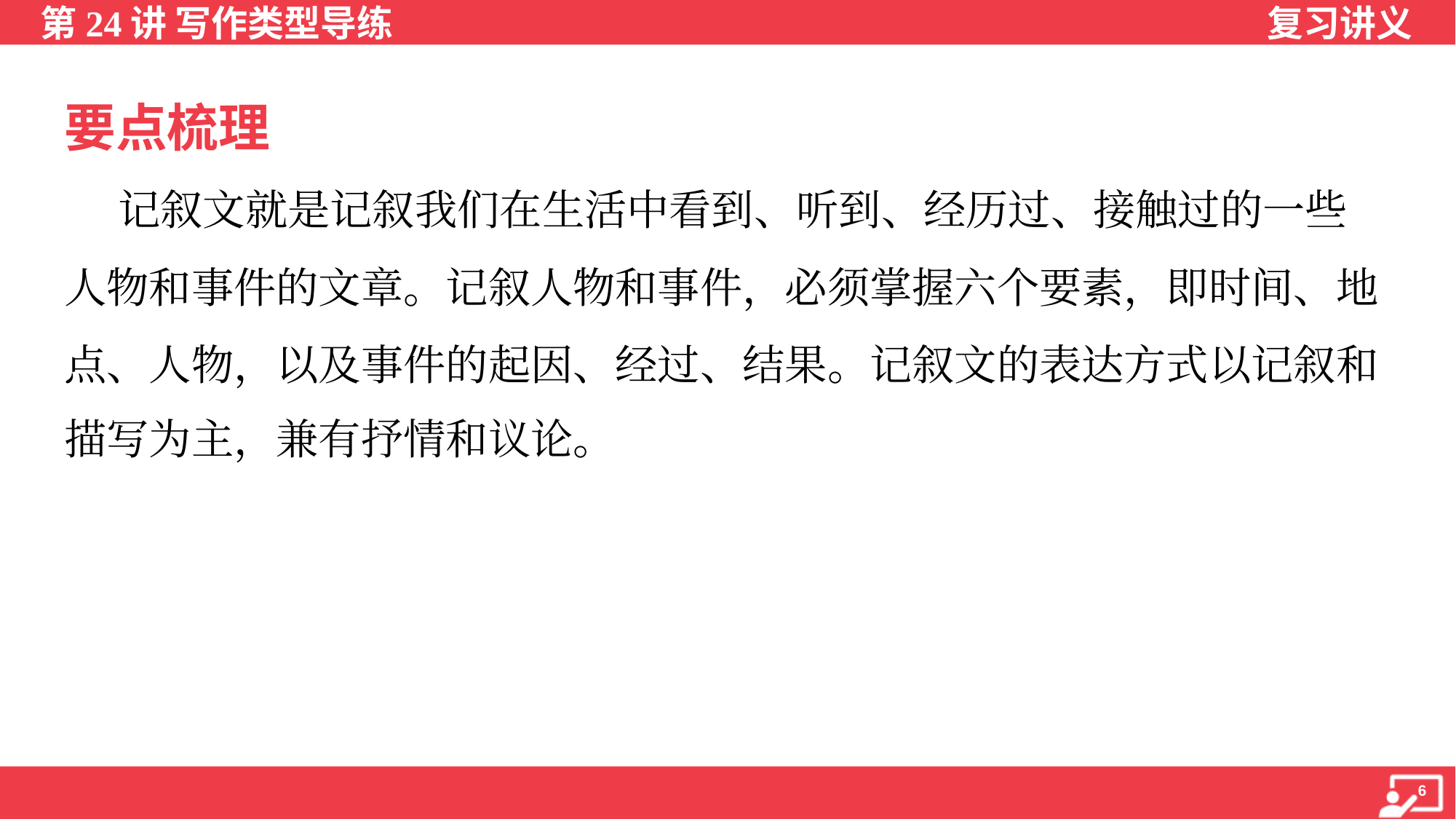

要点梳理
    记叙文就是记叙我们在生活中看到、听到、经历过、接触过的一些
人物和事件的文章。记叙人物和事件，必须掌握六个要素，即时间、地
点、人物，以及事件的起因、经过、结果。记叙文的表达方式以记叙和
描写为主，兼有抒情和议论。